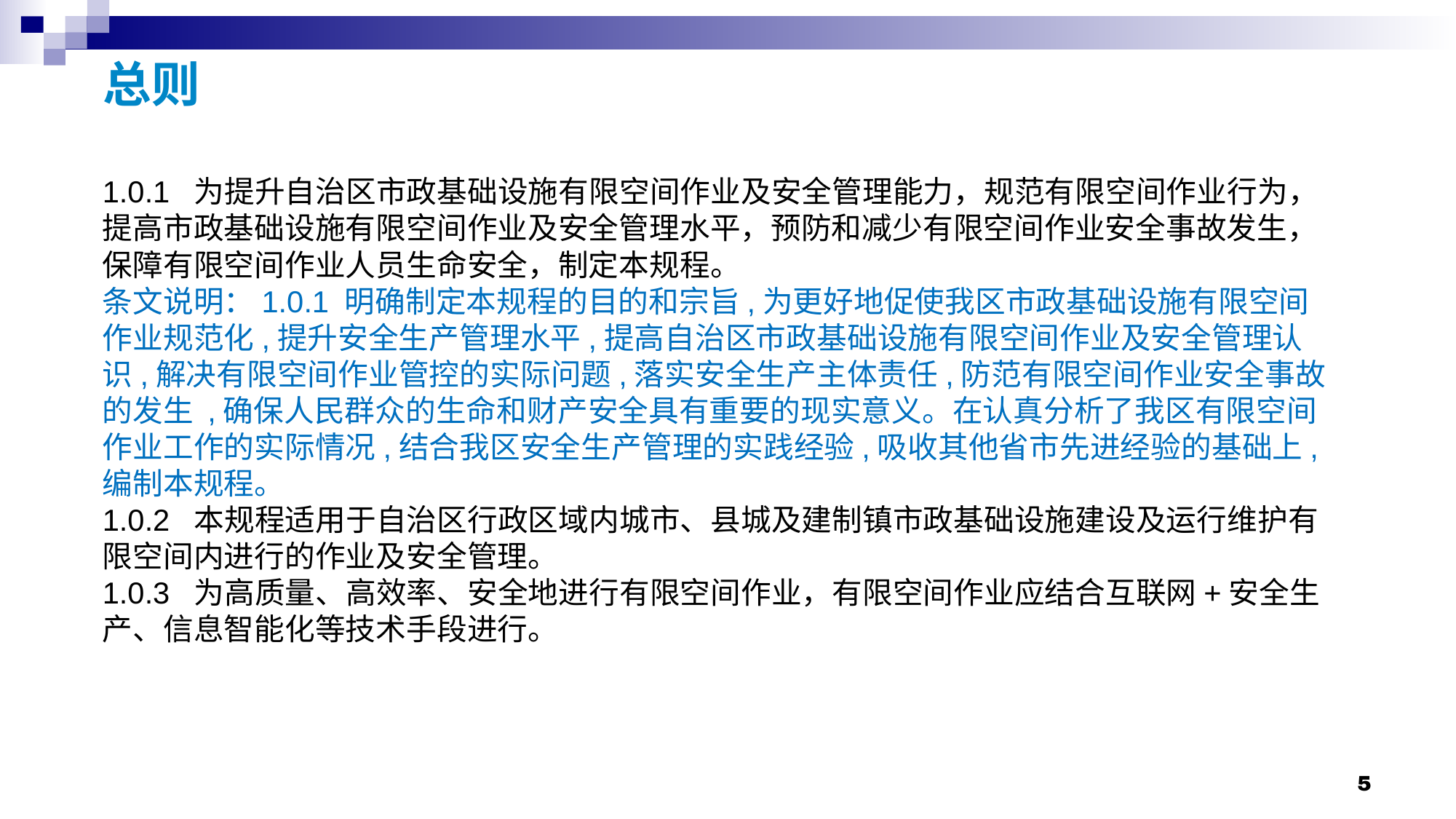

# 总则
1.0.1  为提升自治区市政基础设施有限空间作业及安全管理能力，规范有限空间作业行为，提高市政基础设施有限空间作业及安全管理水平，预防和减少有限空间作业安全事故发生，保障有限空间作业人员生命安全，制定本规程。
条文说明：1.0.1 明确制定本规程的目的和宗旨,为更好地促使我区市政基础设施有限空间作业规范化,提升安全生产管理水平,提高自治区市政基础设施有限空间作业及安全管理认识,解决有限空间作业管控的实际问题,落实安全生产主体责任,防范有限空间作业安全事故的发生 ,确保人民群众的生命和财产安全具有重要的现实意义。在认真分析了我区有限空间作业工作的实际情况,结合我区安全生产管理的实践经验,吸收其他省市先进经验的基础上,编制本规程。
1.0.2  本规程适用于自治区行政区域内城市、县城及建制镇市政基础设施建设及运行维护有限空间内进行的作业及安全管理。
1.0.3  为高质量、高效率、安全地进行有限空间作业，有限空间作业应结合互联网+安全生产、信息智能化等技术手段进行。
5